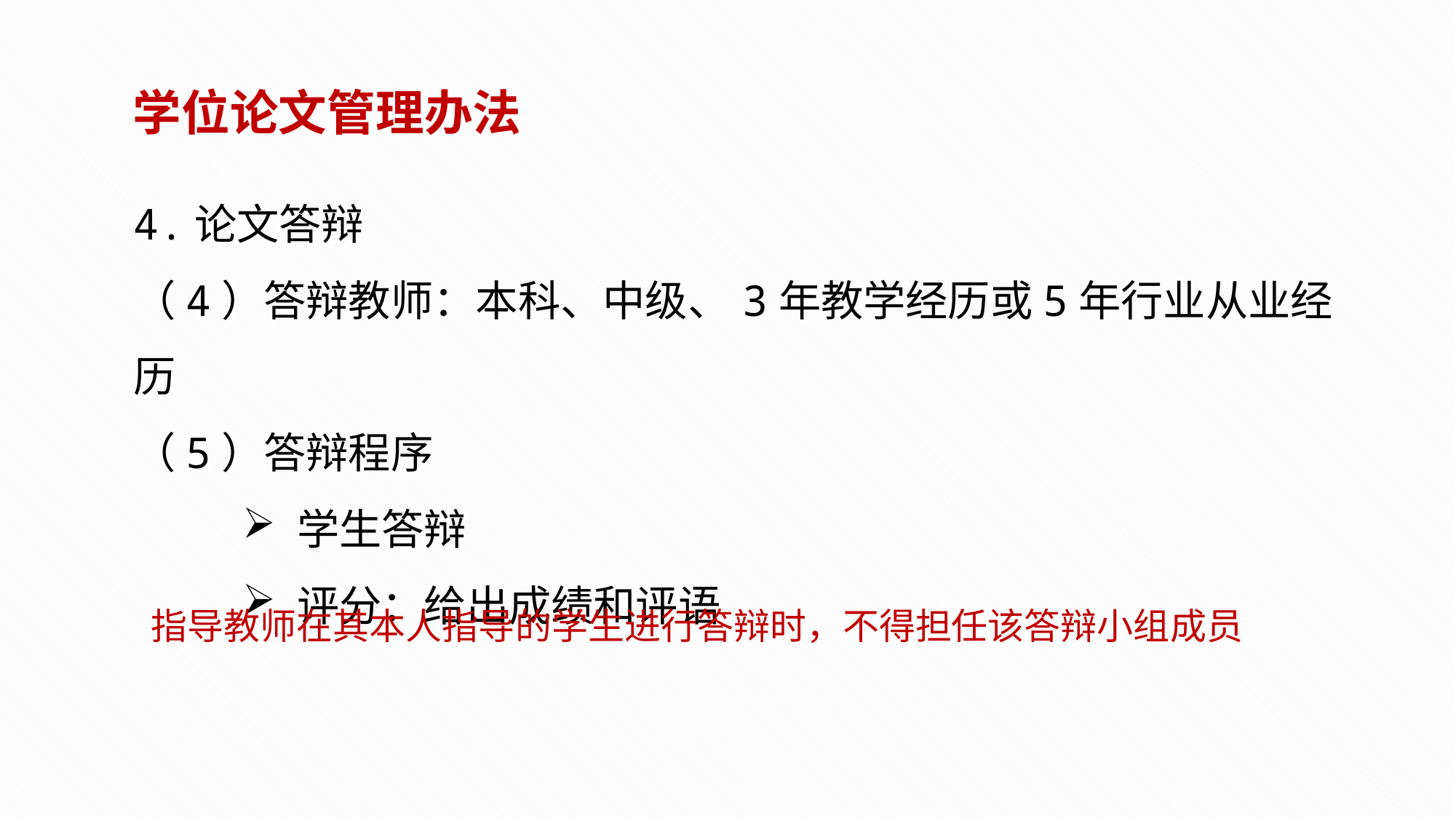

学位论文管理办法
4.论文答辩
（4）答辩教师：本科、中级、 3年教学经历或5年行业从业经历
（5）答辩程序
学生答辩
评分：给出成绩和评语
指导教师在其本人指导的学生进行答辩时，不得担任该答辩小组成员